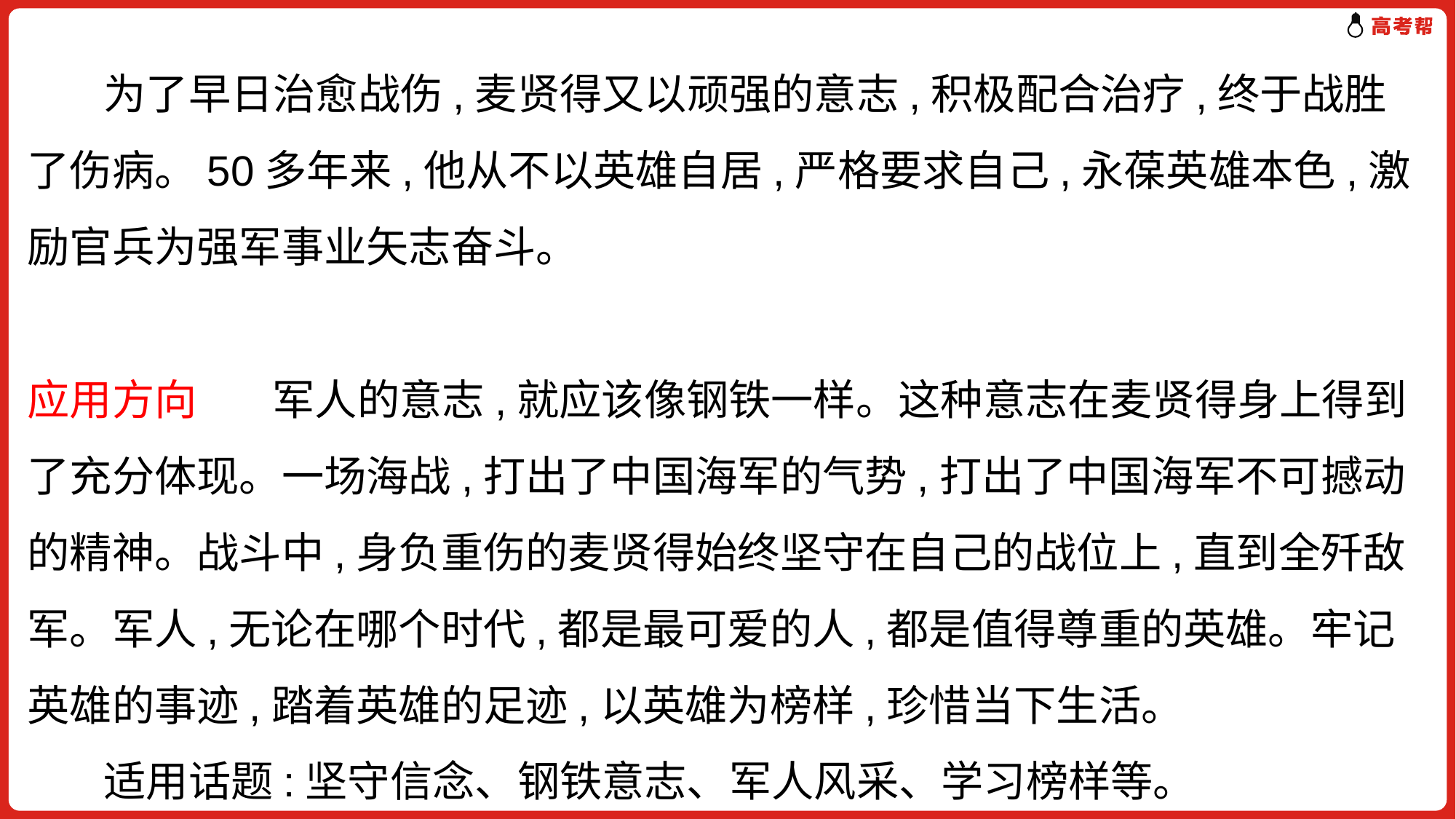

为了早日治愈战伤,麦贤得又以顽强的意志,积极配合治疗,终于战胜了伤病。50多年来,他从不以英雄自居,严格要求自己,永葆英雄本色,激励官兵为强军事业矢志奋斗。

应用方向        军人的意志,就应该像钢铁一样。这种意志在麦贤得身上得到了充分体现。一场海战,打出了中国海军的气势,打出了中国海军不可撼动的精神。战斗中,身负重伤的麦贤得始终坚守在自己的战位上,直到全歼敌军。军人,无论在哪个时代,都是最可爱的人,都是值得尊重的英雄。牢记英雄的事迹,踏着英雄的足迹,以英雄为榜样,珍惜当下生活。
       适用话题:坚守信念、钢铁意志、军人风采、学习榜样等。